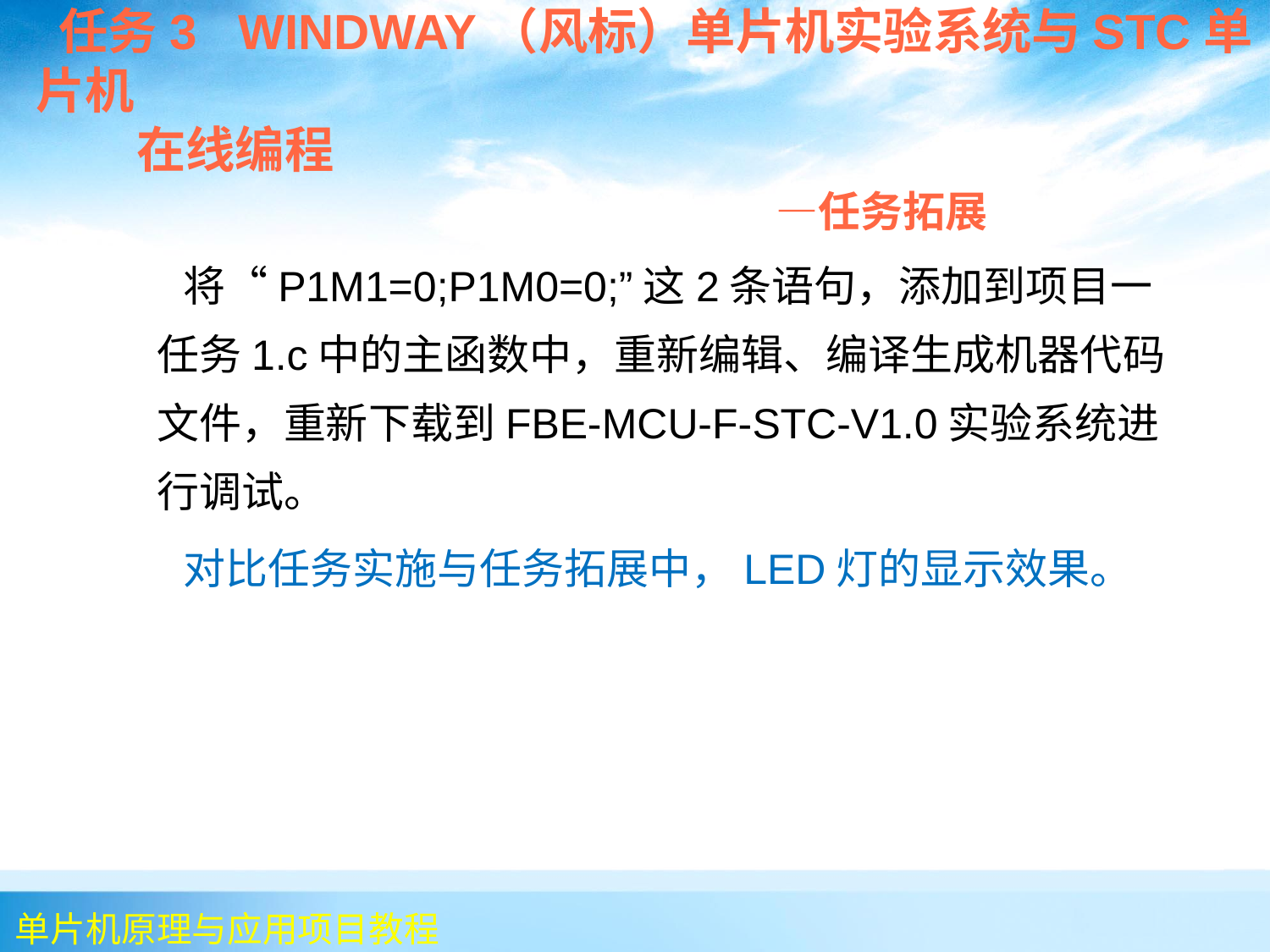

任务3   WINDWAY（风标）单片机实验系统与STC单片机
         在线编程
                                                                  —任务拓展
      将“P1M1=0;P1M0=0;”这2条语句，添加到项目一任务1.c中的主函数中，重新编辑、编译生成机器代码文件，重新下载到FBE-MCU-F-STC-V1.0实验系统进行调试。
      对比任务实施与任务拓展中，LED灯的显示效果。